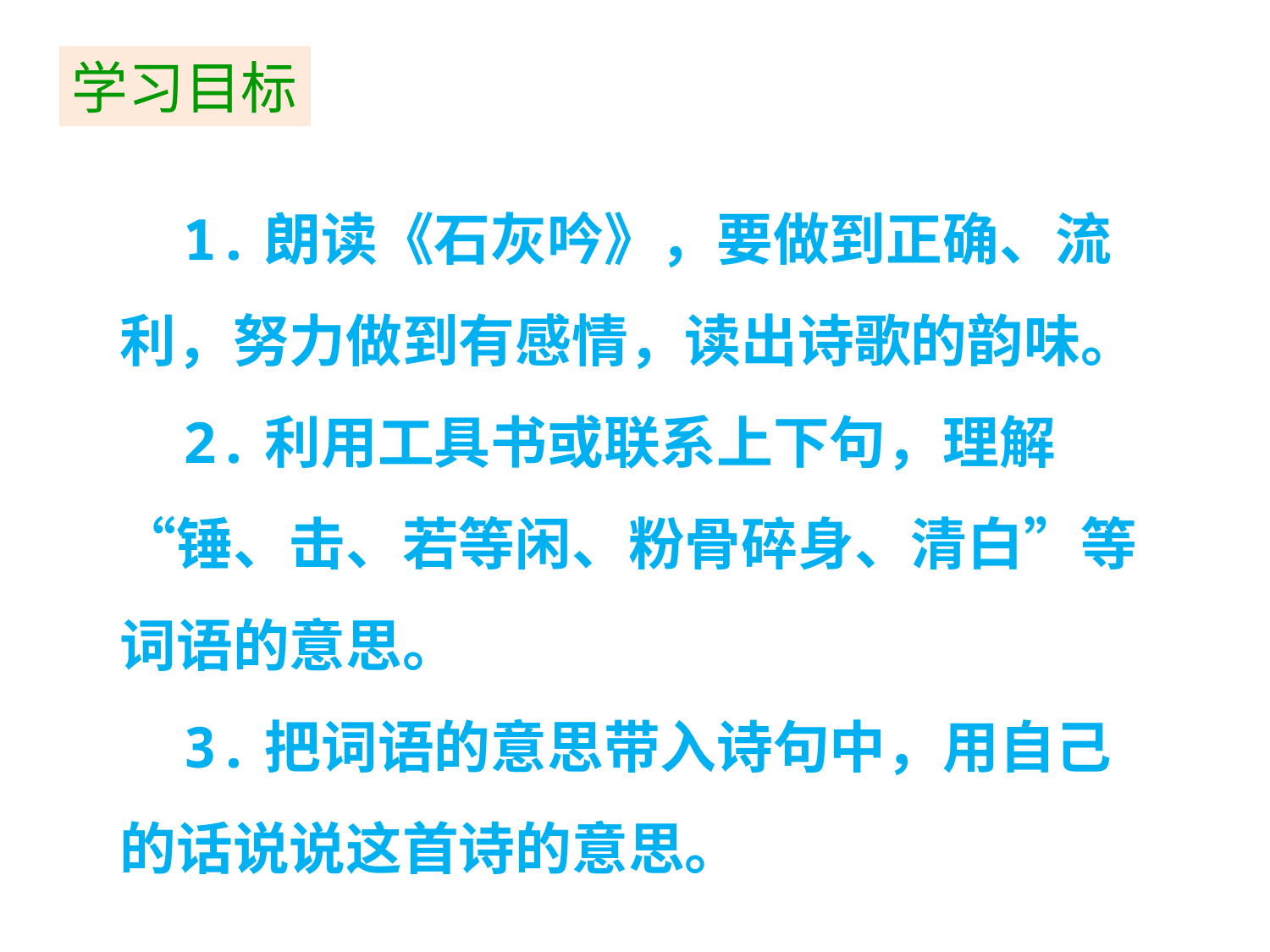

学习目标
1.朗读《石灰吟》，要做到正确、流利，努力做到有感情，读出诗歌的韵味。
2.利用工具书或联系上下句，理解“锤、击、若等闲、粉骨碎身、清白”等词语的意思。
3.把词语的意思带入诗句中，用自己的话说说这首诗的意思。